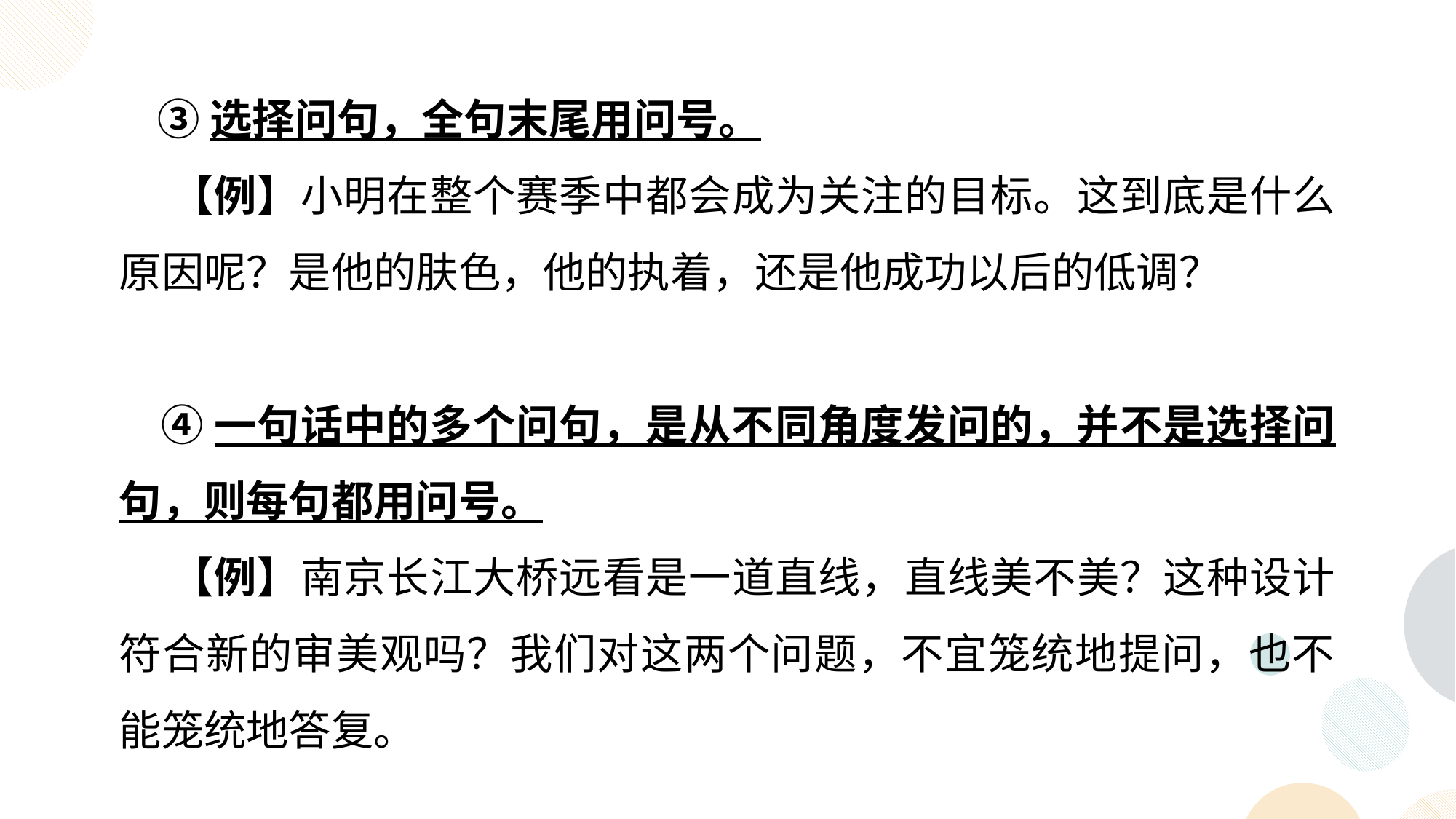

③选择问句，全句末尾用问号。
    【例】小明在整个赛季中都会成为关注的目标。这到底是什么原因呢？是他的肤色，他的执着，还是他成功以后的低调？

    ④一句话中的多个问句，是从不同角度发问的，并不是选择问句，则每句都用问号。
    【例】南京长江大桥远看是一道直线，直线美不美？这种设计符合新的审美观吗？我们对这两个问题，不宜笼统地提问，也不能笼统地答复。